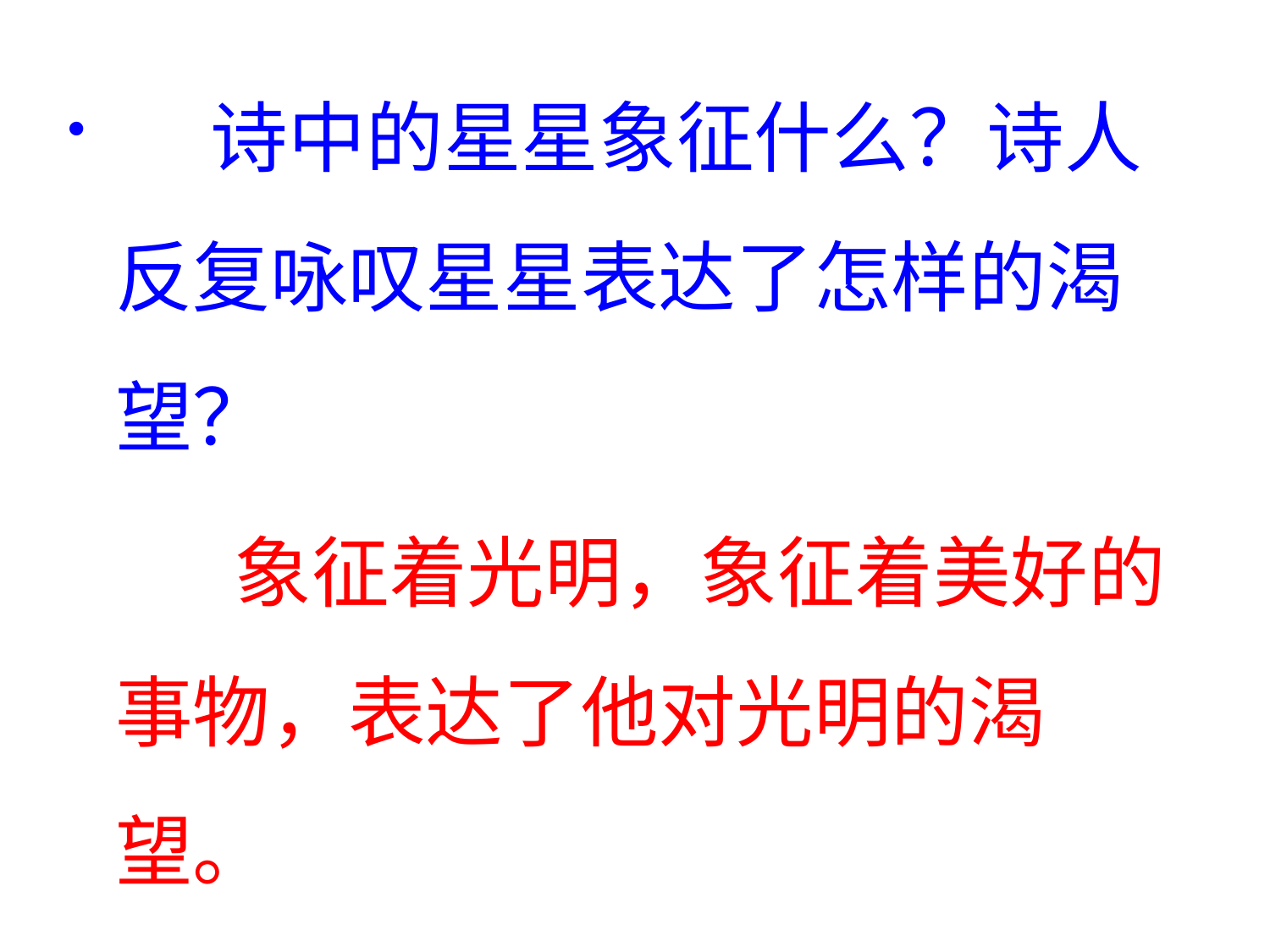

诗中的星星象征什么？诗人反复咏叹星星表达了怎样的渴望？
             象征着光明，象征着美好的事物，表达了他对光明的渴望。